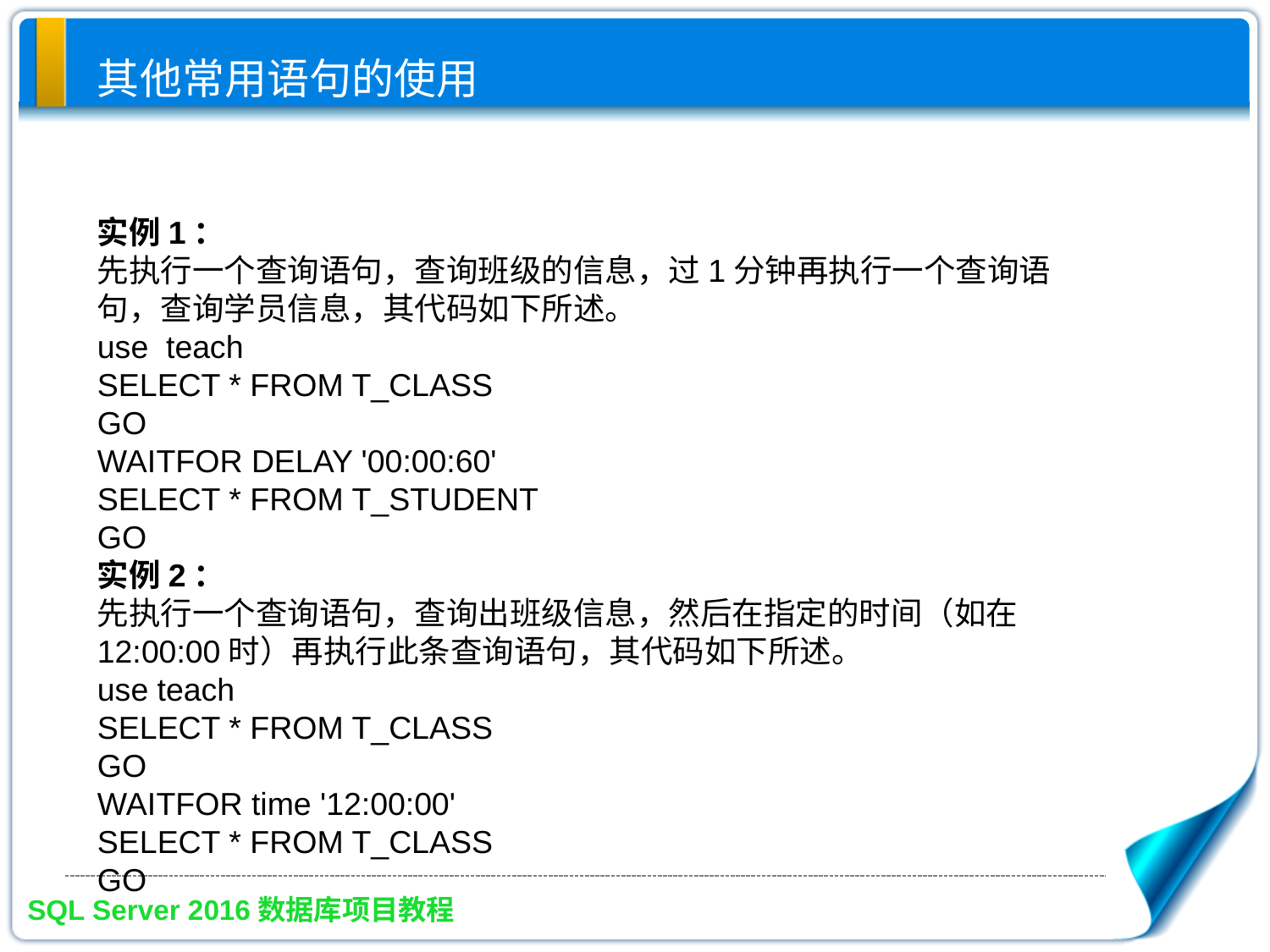

# 其他常用语句的使用
实例1：
先执行一个查询语句，查询班级的信息，过1分钟再执行一个查询语句，查询学员信息，其代码如下所述。
use  teach
SELECT * FROM T_CLASS
GO
WAITFOR DELAY '00:00:60'
SELECT * FROM T_STUDENT
GO
实例2：
先执行一个查询语句，查询出班级信息，然后在指定的时间（如在12:00:00时）再执行此条查询语句，其代码如下所述。
use teach
SELECT * FROM T_CLASS
GO
WAITFOR time '12:00:00'
SELECT * FROM T_CLASS
GO